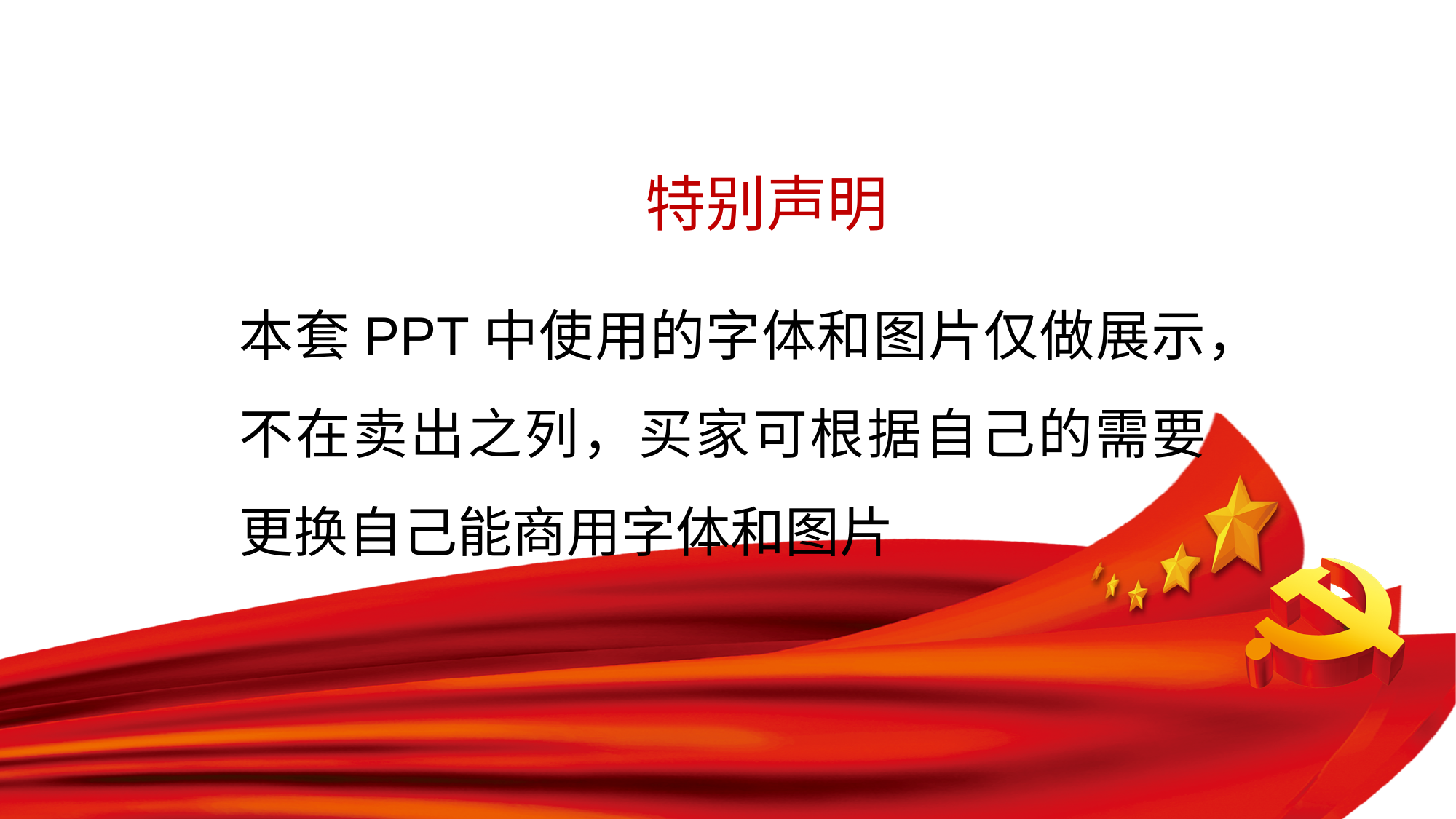

特别声明
本套PPT中使用的字体和图片仅做展示，不在卖出之列，买家可根据自己的需要更换自己能商用字体和图片